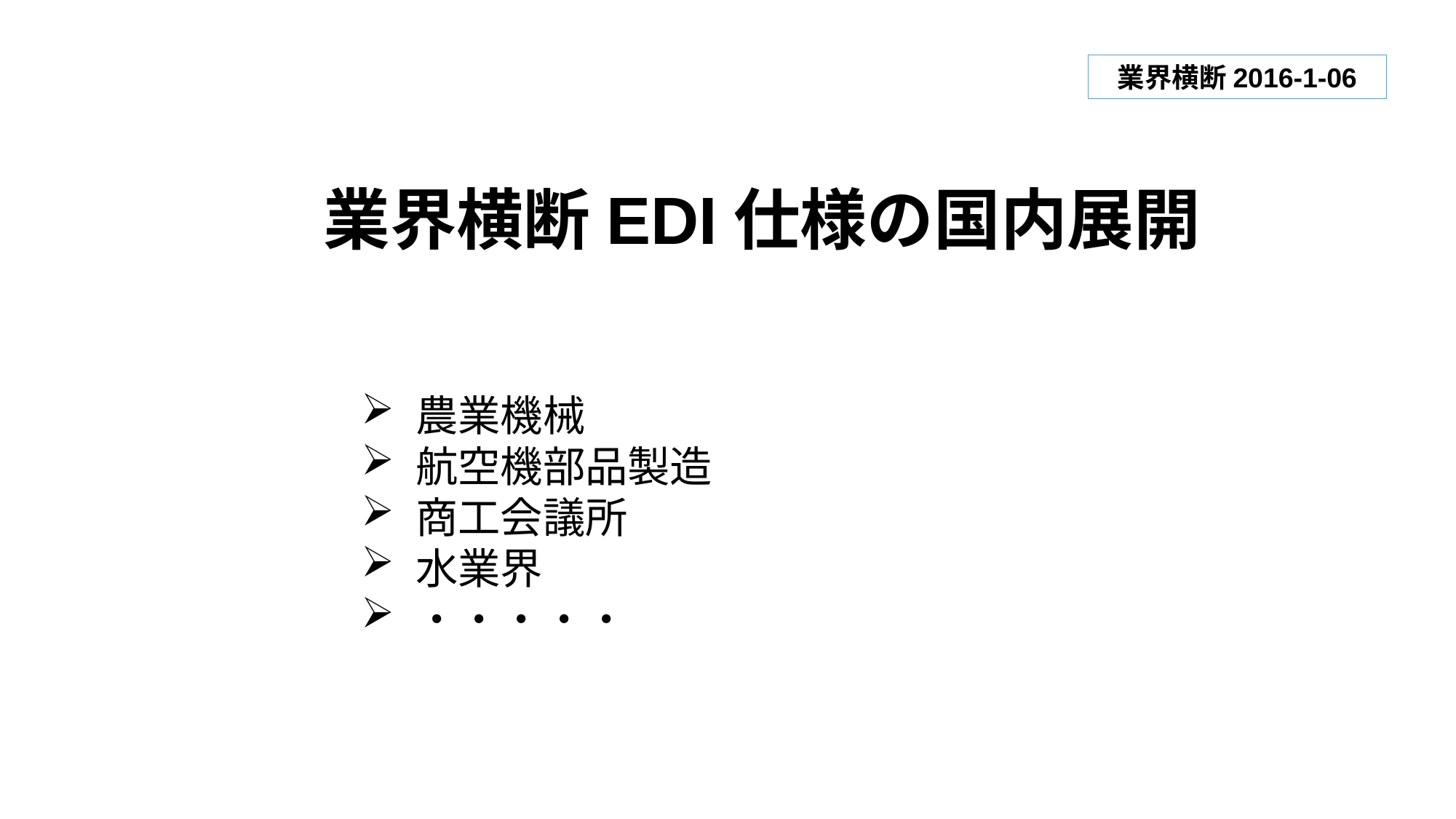

業界横断2016-1-06
業界横断EDI仕様の国内展開
農業機械
航空機部品製造
商工会議所
水業界
・・・・・